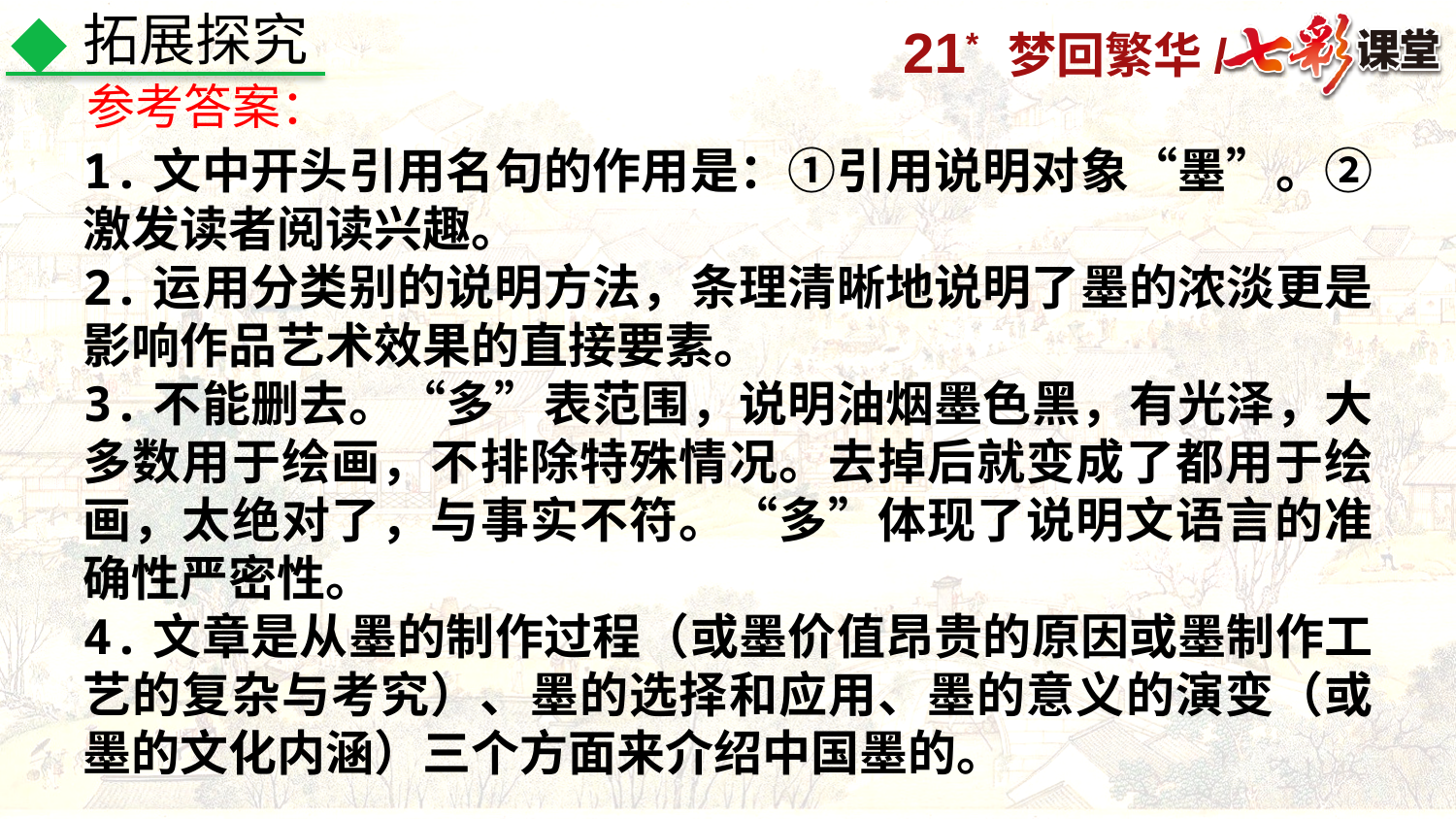

拓展探究

参考答案：
1.文中开头引用名句的作用是：①引用说明对象“墨”。②激发读者阅读兴趣。
2.运用分类别的说明方法，条理清晰地说明了墨的浓淡更是影响作品艺术效果的直接要素。
3.不能删去。“多”表范围，说明油烟墨色黑，有光泽，大多数用于绘画，不排除特殊情况。去掉后就变成了都用于绘画，太绝对了，与事实不符。“多”体现了说明文语言的准确性严密性。
4.文章是从墨的制作过程（或墨价值昂贵的原因或墨制作工艺的复杂与考究）、墨的选择和应用、墨的意义的演变（或墨的文化内涵）三个方面来介绍中国墨的。